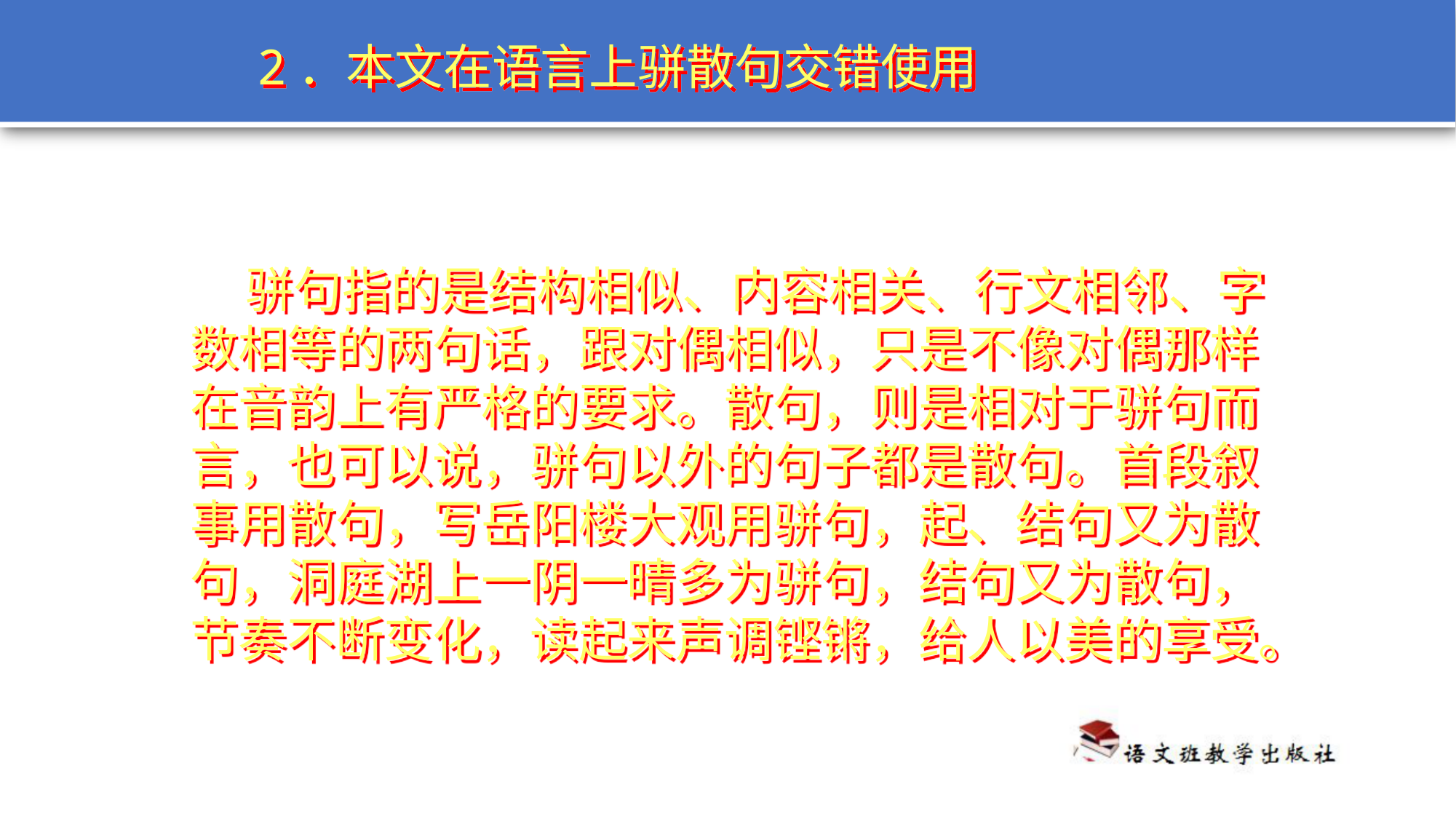

2．本文在语言上骈散句交错使用
    骈句指的是结构相似、内容相关、行文相邻、字数相等的两句话，跟对偶相似，只是不像对偶那样在音韵上有严格的要求。散句，则是相对于骈句而言，也可以说，骈句以外的句子都是散句。首段叙事用散句，写岳阳楼大观用骈句，起、结句又为散句，洞庭湖上一阴一晴多为骈句，结句又为散句，节奏不断变化，读起来声调铿锵，给人以美的享受。